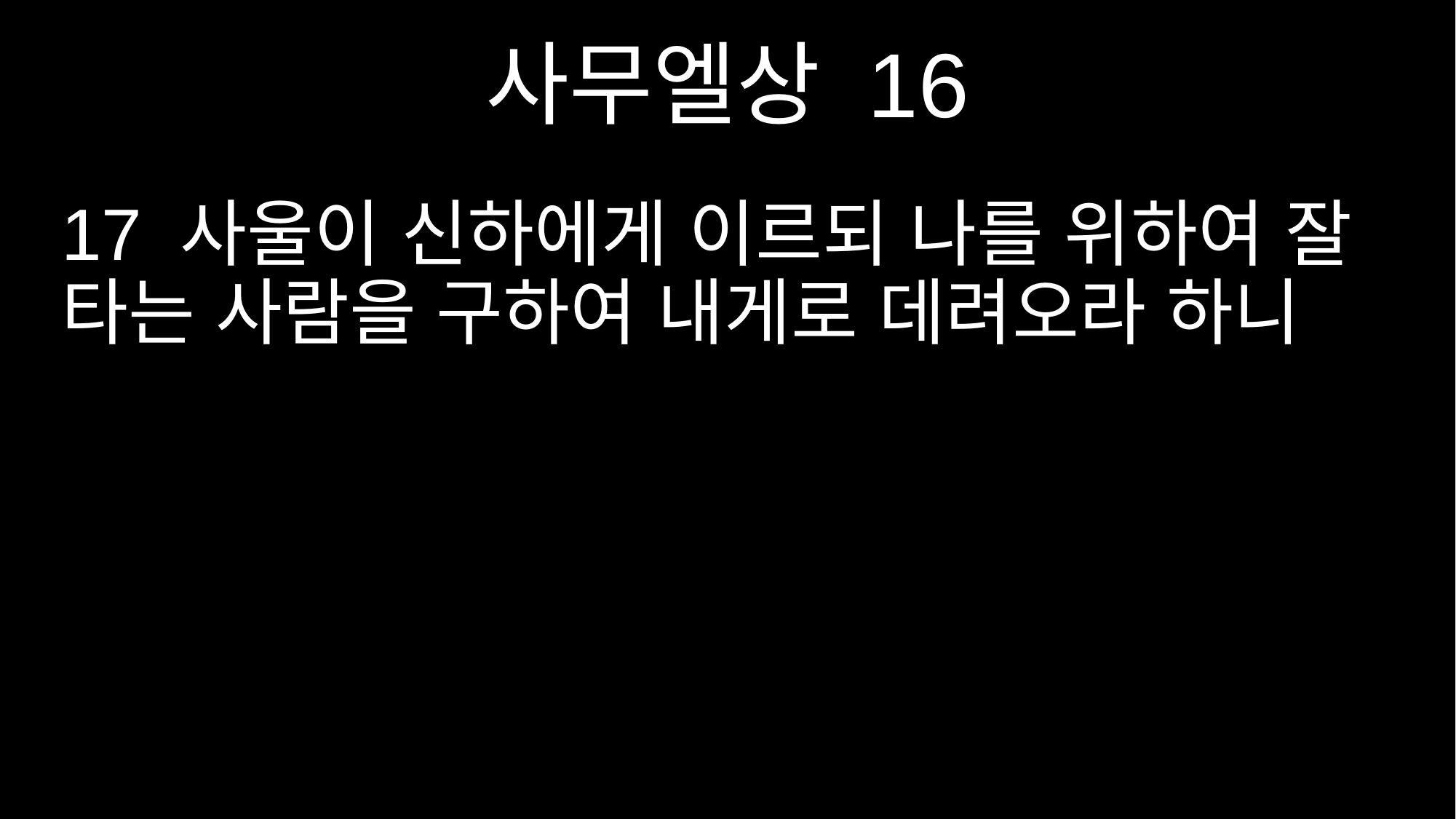

사무엘상 16
17 사울이 신하에게 이르되 나를 위하여 잘 타는 사람을 구하여 내게로 데려오라 하니